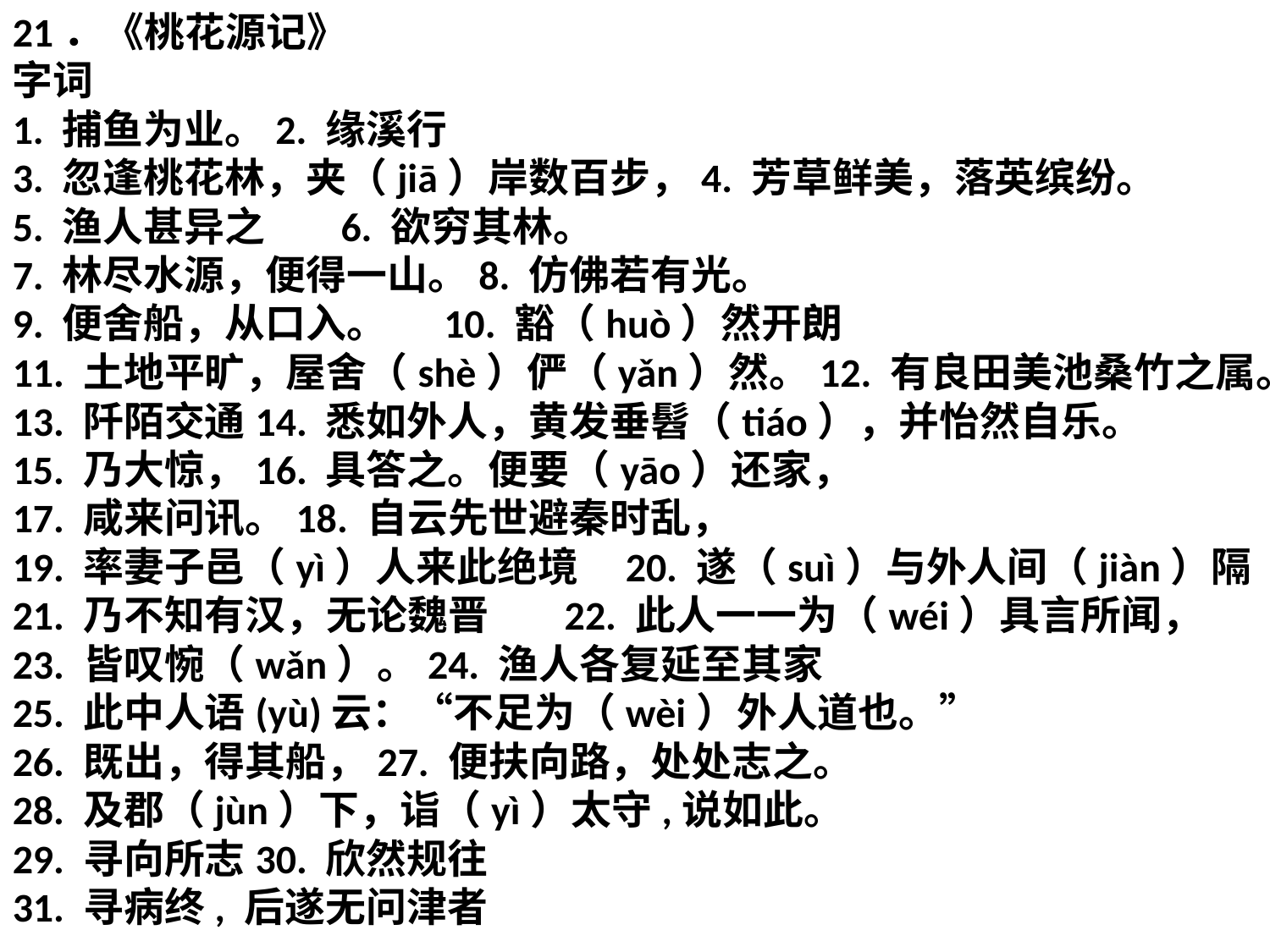

21．《桃花源记》
字词
1. 捕鱼为业。2. 缘溪行
3. 忽逢桃花林，夹（jiā）岸数百步，4. 芳草鲜美，落英缤纷。
5. 渔人甚异之       6. 欲穷其林。
7. 林尽水源，便得一山。8. 仿佛若有光。
9. 便舍船，从口入。     10. 豁（huò）然开朗
11. 土地平旷，屋舍（shè）俨（yǎn）然。12. 有良田美池桑竹之属。
13. 阡陌交通14. 悉如外人，黄发垂髫（tiáo），并怡然自乐。
15. 乃大惊，16. 具答之。便要（yāo）还家，
17. 咸来问讯。18. 自云先世避秦时乱，
19. 率妻子邑（yì）人来此绝境    20. 遂（suì）与外人间（jiàn）隔
21. 乃不知有汉，无论魏晋       22. 此人一一为（wéi）具言所闻，
23. 皆叹惋（wǎn）。24. 渔人各复延至其家
25. 此中人语(yù)云：“不足为（wèi）外人道也。”
26. 既出，得其船，27. 便扶向路，处处志之。
28. 及郡（jùn）下，诣（yì）太守,说如此。
29. 寻向所志30. 欣然规往
31. 寻病终, 后遂无问津者